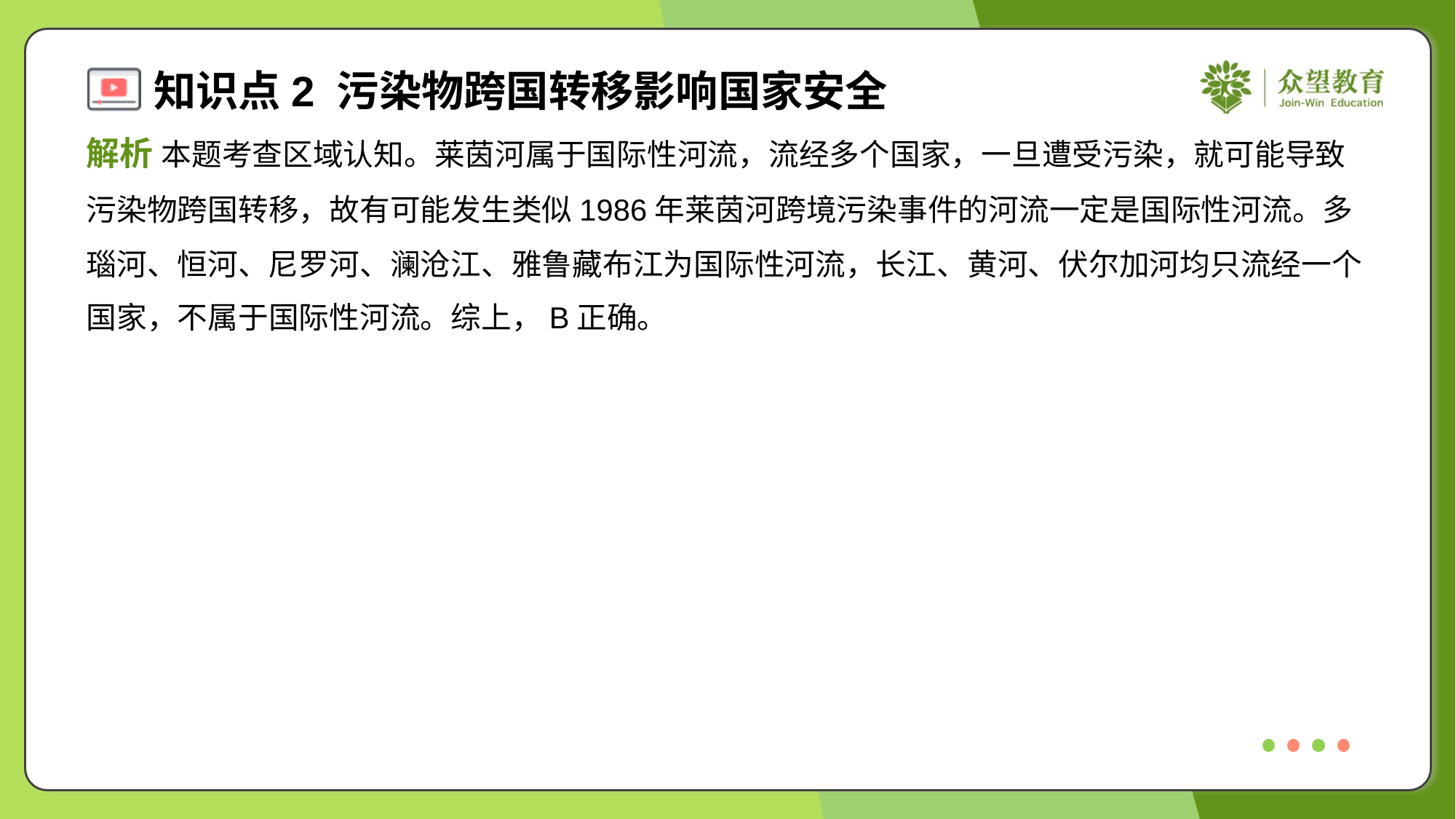

解析 本题考查区域认知。莱茵河属于国际性河流，流经多个国家，一旦遭受污染，就可能导致
污染物跨国转移，故有可能发生类似1986年莱茵河跨境污染事件的河流一定是国际性河流。多
瑙河、恒河、尼罗河、澜沧江、雅鲁藏布江为国际性河流，长江、黄河、伏尔加河均只流经一个
国家，不属于国际性河流。综上，B正确。